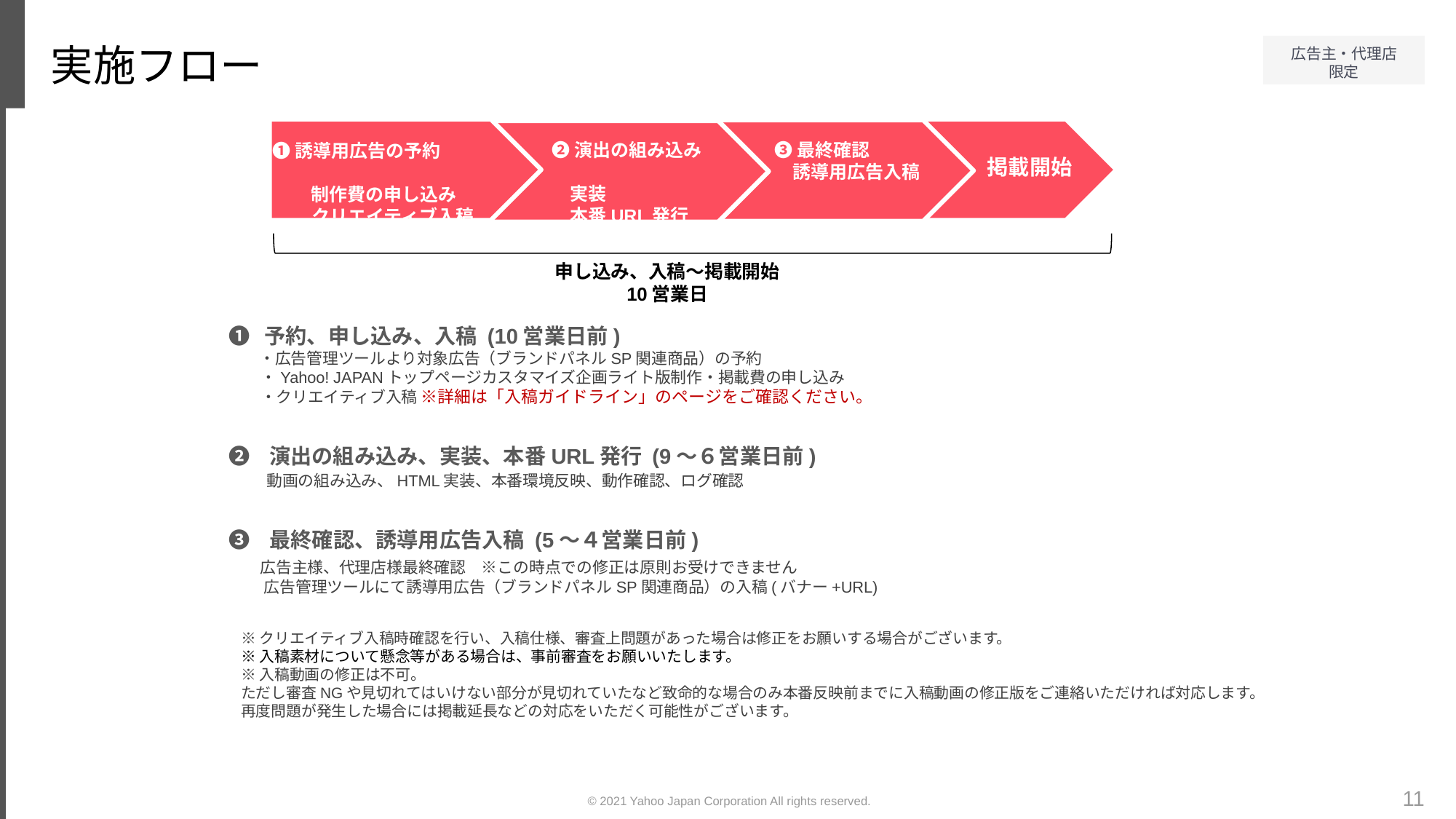

実施フロー

❸最終確認
　誘導用広告入稿
❷演出の組み込み
　実装
　本番URL発行
➊誘導用広告の予約
　制作費の申し込み
　　クリエイティブ入稿

掲載開始
申し込み、入稿～掲載開始
10営業日
❶　予約、申し込み、入稿 (10営業日前)
　　・広告管理ツールより対象広告（ブランドパネルSP関連商品）の予約
　　・Yahoo! JAPANトップページカスタマイズ企画ライト版制作・掲載費の申し込み
　　・クリエイティブ入稿 ※詳細は「入稿ガイドライン」のページをご確認ください。

❷　 演出の組み込み、実装、本番URL発行 (9〜６営業日前)
　　 動画の組み込み、HTML実装、本番環境反映、動作確認、ログ確認

❸ 　最終確認、誘導用広告入稿 (5〜４営業日前)
　  広告主様、代理店様最終確認　※この時点での修正は原則お受けできません
　　 広告管理ツールにて誘導用広告（ブランドパネルSP関連商品）の入稿(バナー+URL)

※クリエイティブ入稿時確認を行い、入稿仕様、審査上問題があった場合は修正をお願いする場合がございます。
※入稿素材について懸念等がある場合は、事前審査をお願いいたします。
※入稿動画の修正は不可。
ただし審査NGや見切れてはいけない部分が見切れていたなど致命的な場合のみ本番反映前までに入稿動画の修正版をご連絡いただければ対応します。
再度問題が発生した場合には掲載延長などの対応をいただく可能性がございます。

11